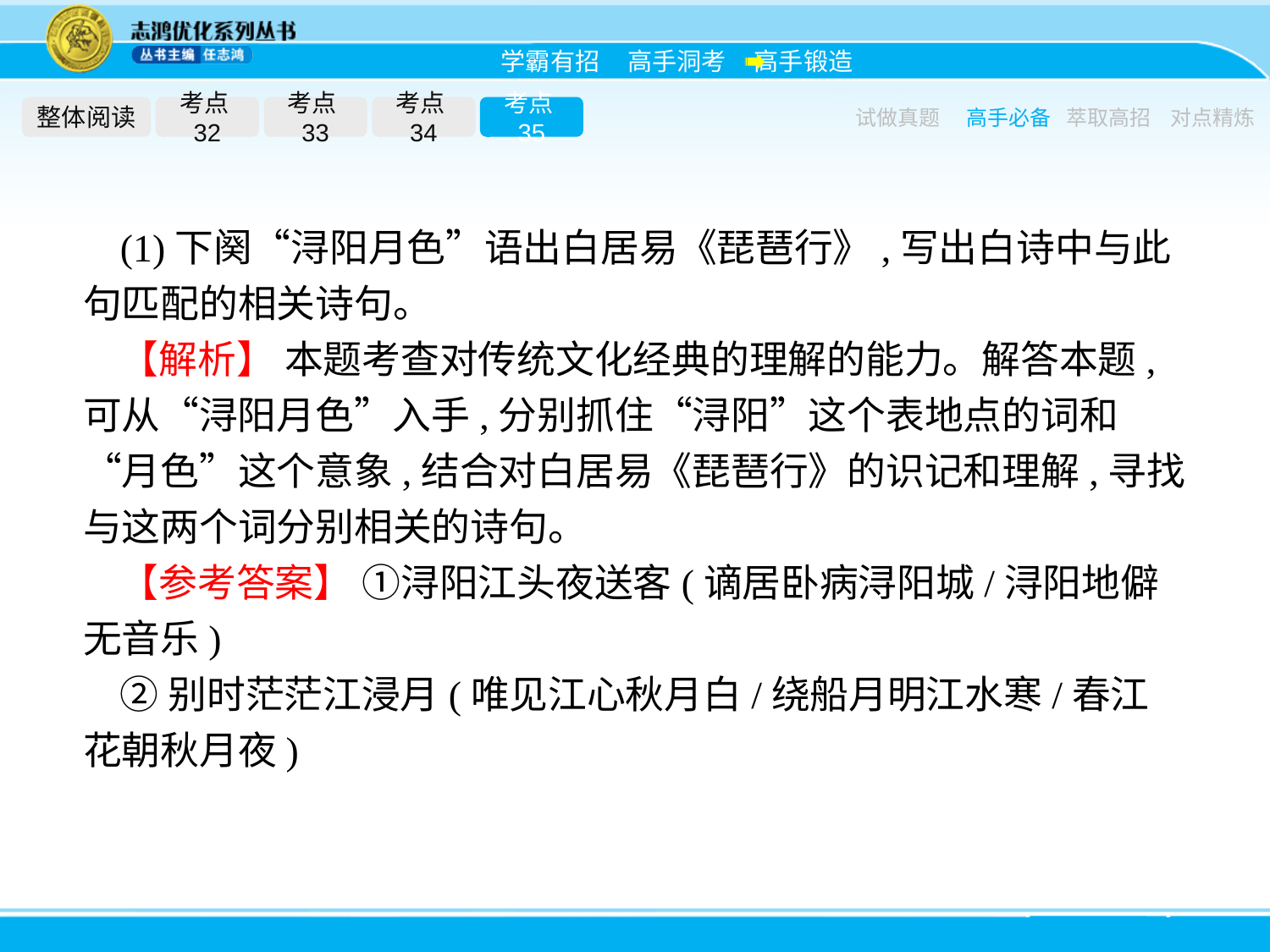

整体阅读
考点32
考点33
考点34
考点35
试做真题
高手必备
萃取高招
对点精炼
(1)下阕“浔阳月色”语出白居易《琵琶行》,写出白诗中与此句匹配的相关诗句。
【解析】 本题考查对传统文化经典的理解的能力。解答本题,可从“浔阳月色”入手,分别抓住“浔阳”这个表地点的词和“月色”这个意象,结合对白居易《琵琶行》的识记和理解,寻找与这两个词分别相关的诗句。
【参考答案】 ①浔阳江头夜送客(谪居卧病浔阳城/浔阳地僻无音乐)
②别时茫茫江浸月(唯见江心秋月白/绕船月明江水寒/春江花朝秋月夜)